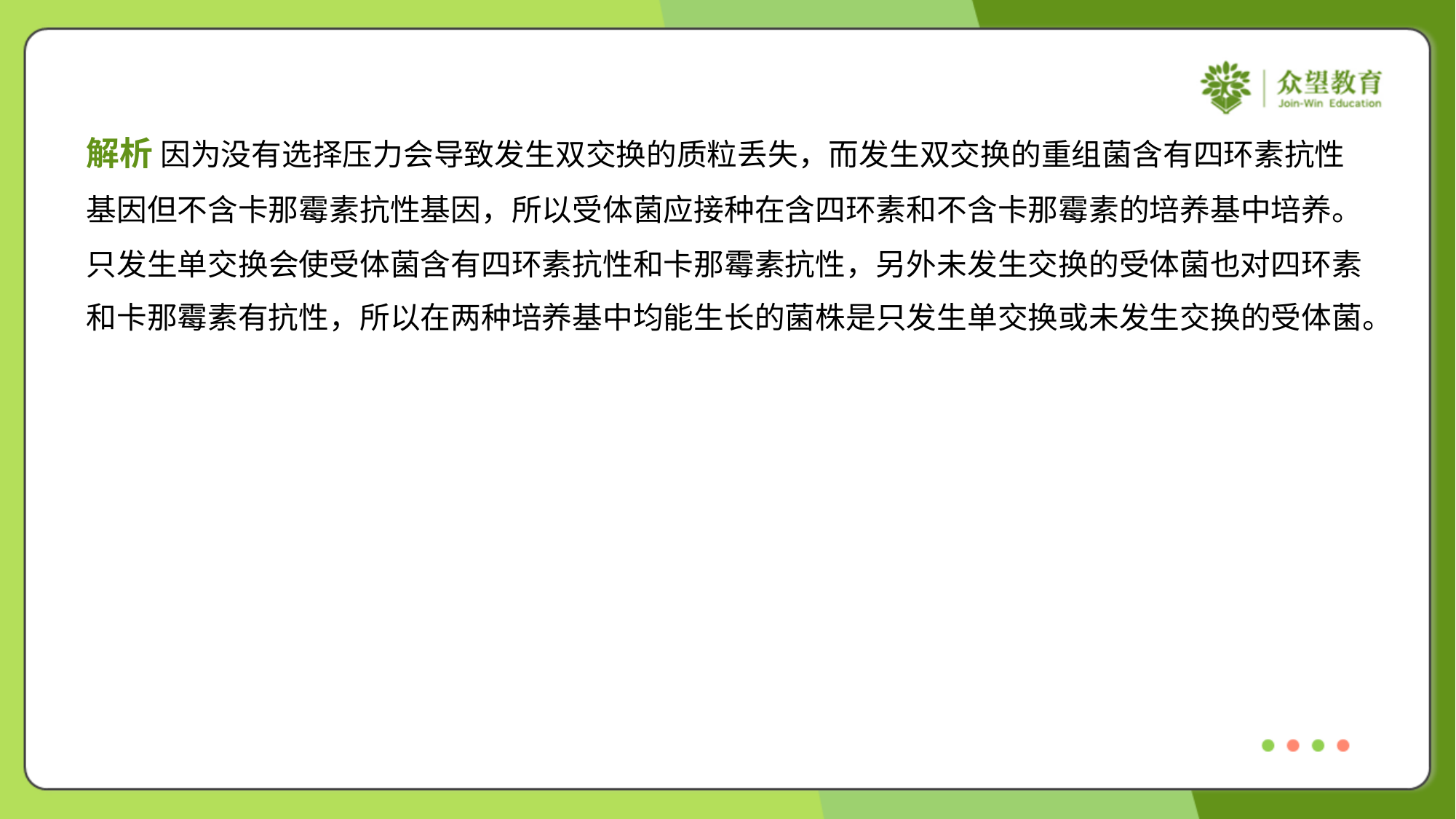

解析 因为没有选择压力会导致发生双交换的质粒丢失，而发生双交换的重组菌含有四环素抗性
基因但不含卡那霉素抗性基因，所以受体菌应接种在含四环素和不含卡那霉素的培养基中培养。
只发生单交换会使受体菌含有四环素抗性和卡那霉素抗性，另外未发生交换的受体菌也对四环素
和卡那霉素有抗性，所以在两种培养基中均能生长的菌株是只发生单交换或未发生交换的受体菌。